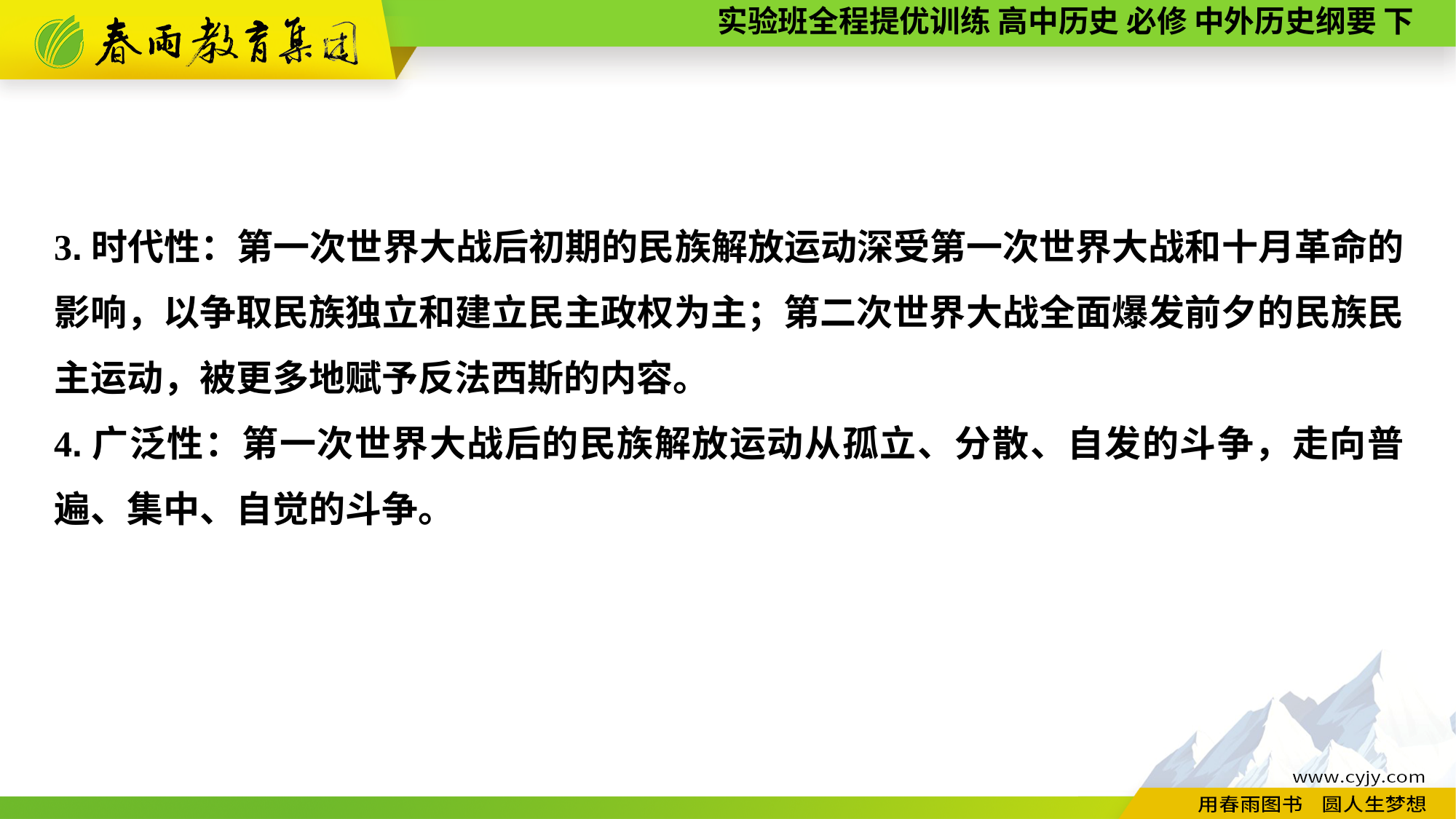

3.时代性：第一次世界大战后初期的民族解放运动深受第一次世界大战和十月革命的影响，以争取民族独立和建立民主政权为主；第二次世界大战全面爆发前夕的民族民主运动，被更多地赋予反法西斯的内容。
4.广泛性：第一次世界大战后的民族解放运动从孤立、分散、自发的斗争，走向普遍、集中、自觉的斗争。